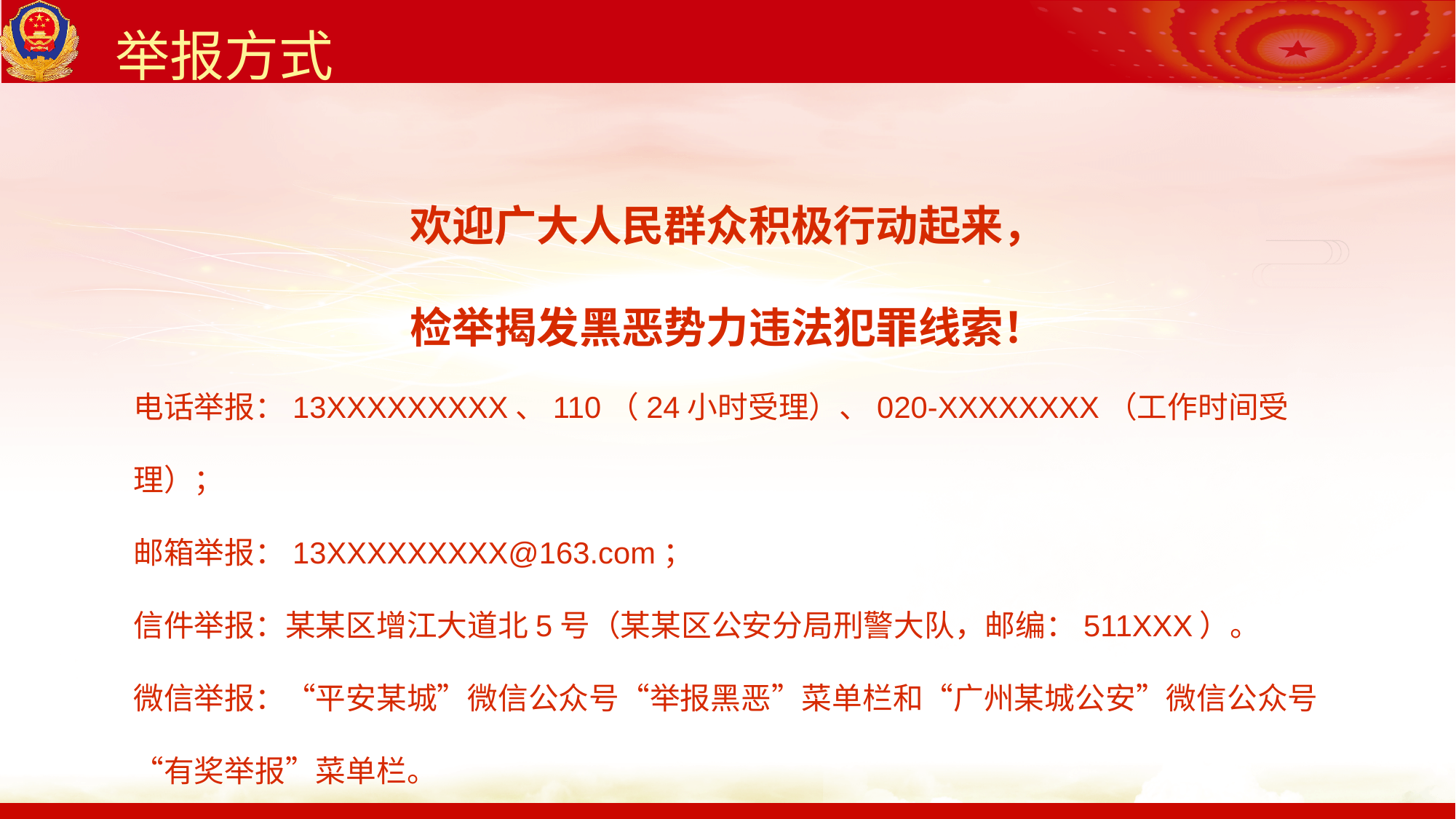

举报方式
欢迎广大人民群众积极行动起来，
检举揭发黑恶势力违法犯罪线索！
电话举报：13XXXXXXXXX、110（24小时受理）、020-XXXXXXXX（工作时间受理）；
邮箱举报：13XXXXXXXXX@163.com；
信件举报：某某区增江大道北5号（某某区公安分局刑警大队，邮编：511XXX）。
微信举报：“平安某城”微信公众号“举报黑恶”菜单栏和“广州某城公安”微信公众号“有奖举报”菜单栏。